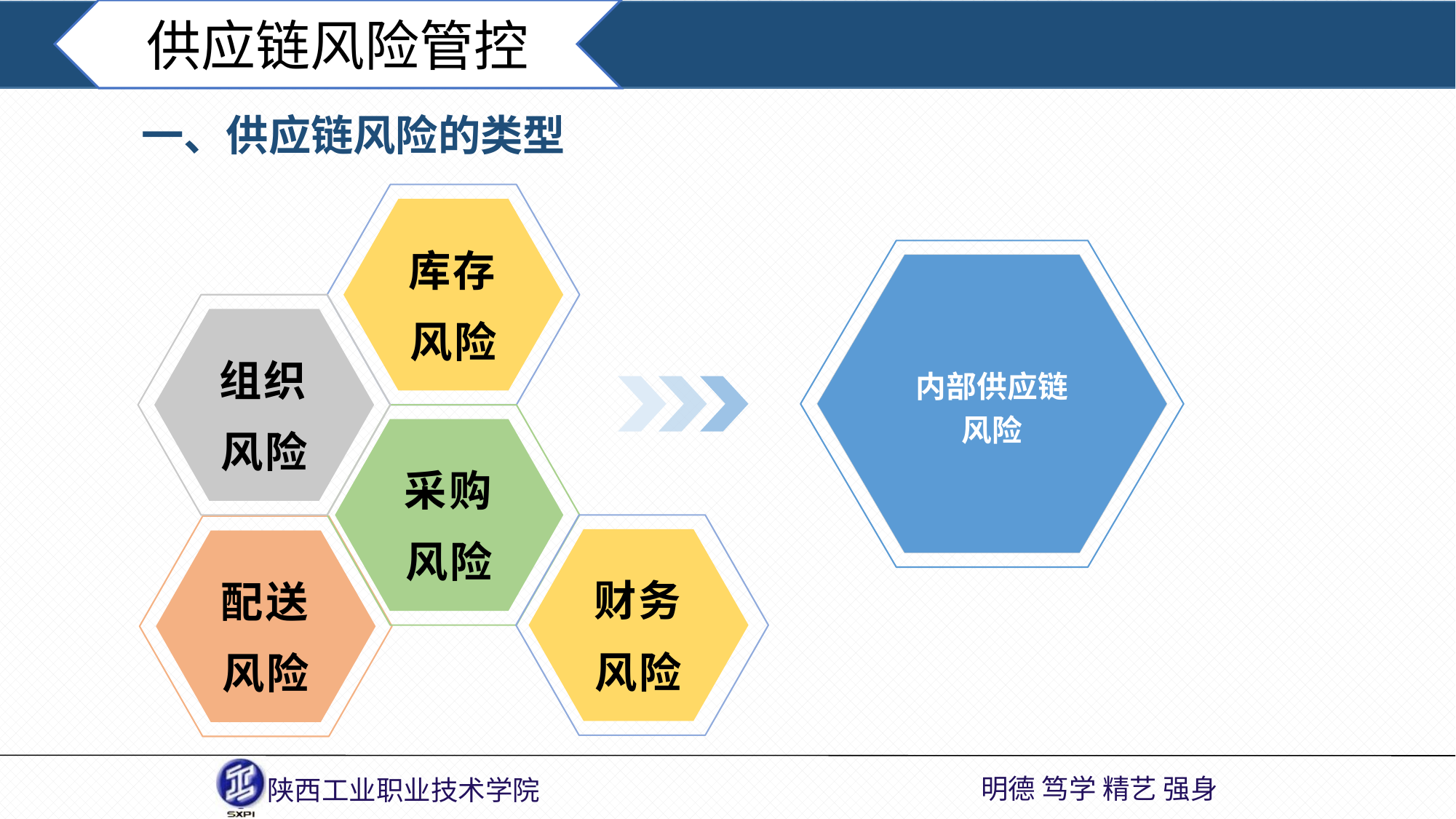

供应链风险管控
一、供应链风险的类型

库存风险

内部供应链
风险

组织风险

采购风险

财务风险
配送风险